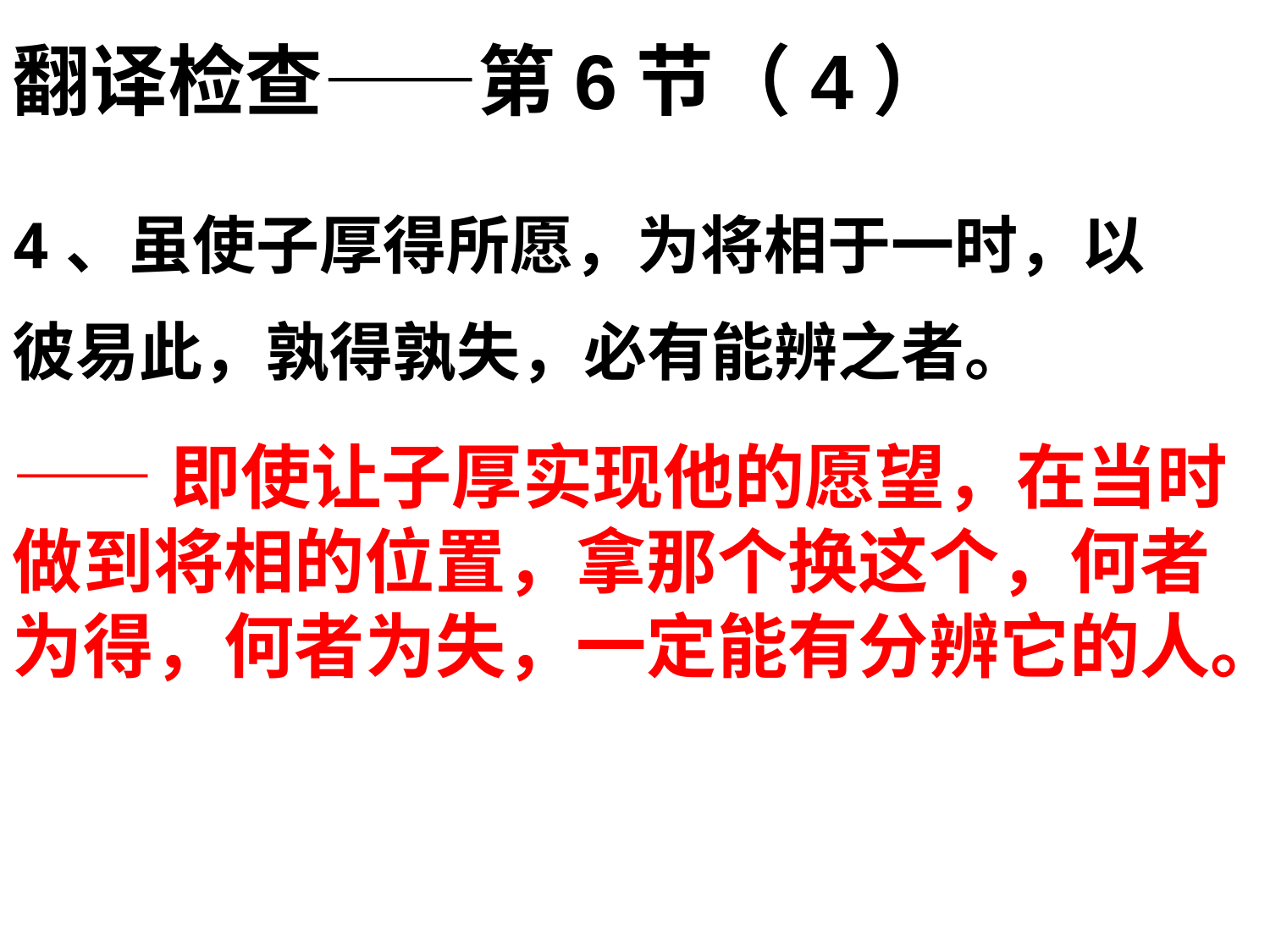

翻译检查——第6节（4）
4、虽使子厚得所愿，为将相于一时，以彼易此，孰得孰失，必有能辨之者。

——即使让子厚实现他的愿望，在当时做到将相的位置，拿那个换这个，何者为得，何者为失，一定能有分辨它的人。